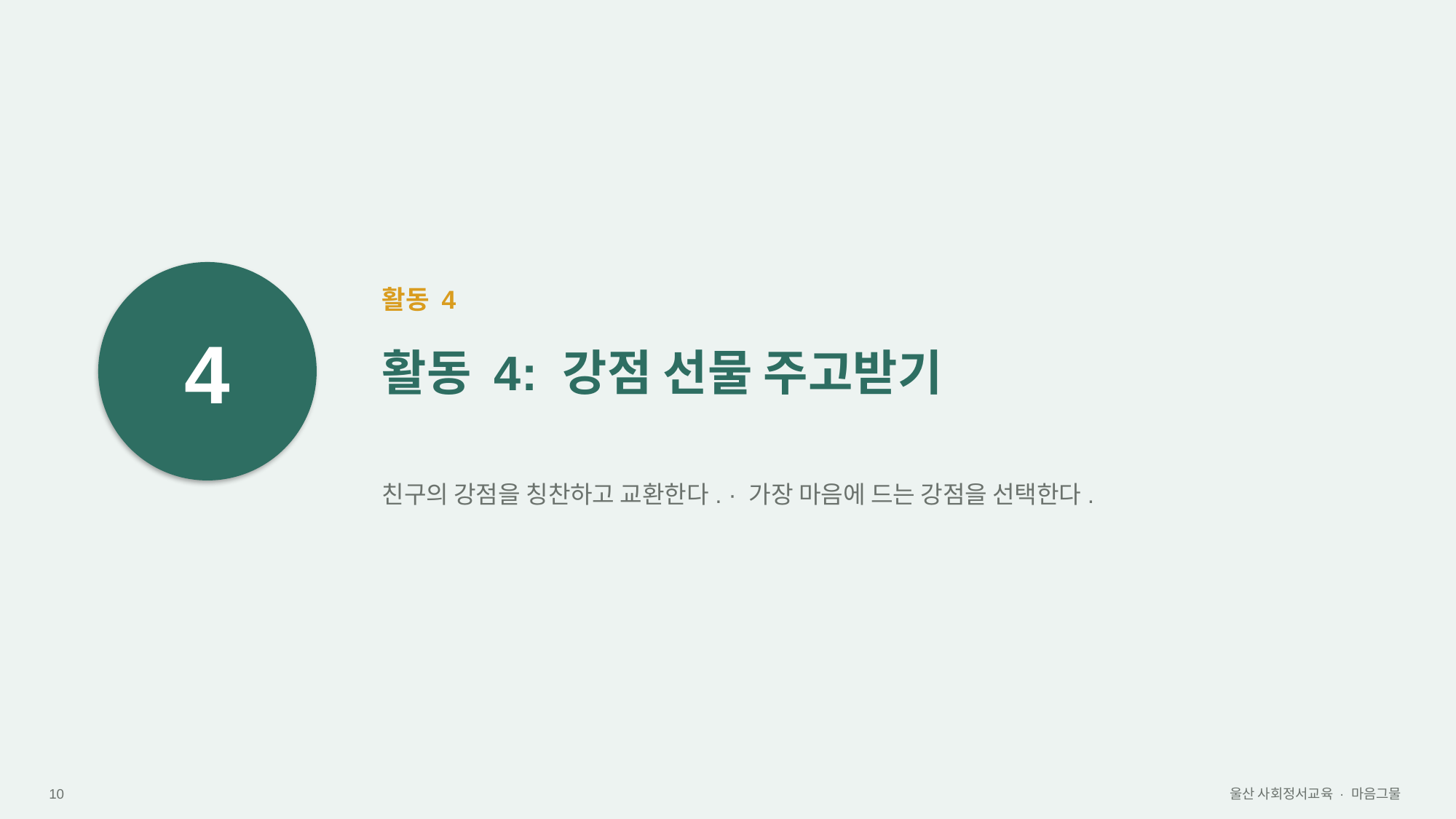

4
활동 4
활동 4: 강점 선물 주고받기
친구의 강점을 칭찬하고 교환한다. · 가장 마음에 드는 강점을 선택한다.
10
울산 사회정서교육 · 마음그물